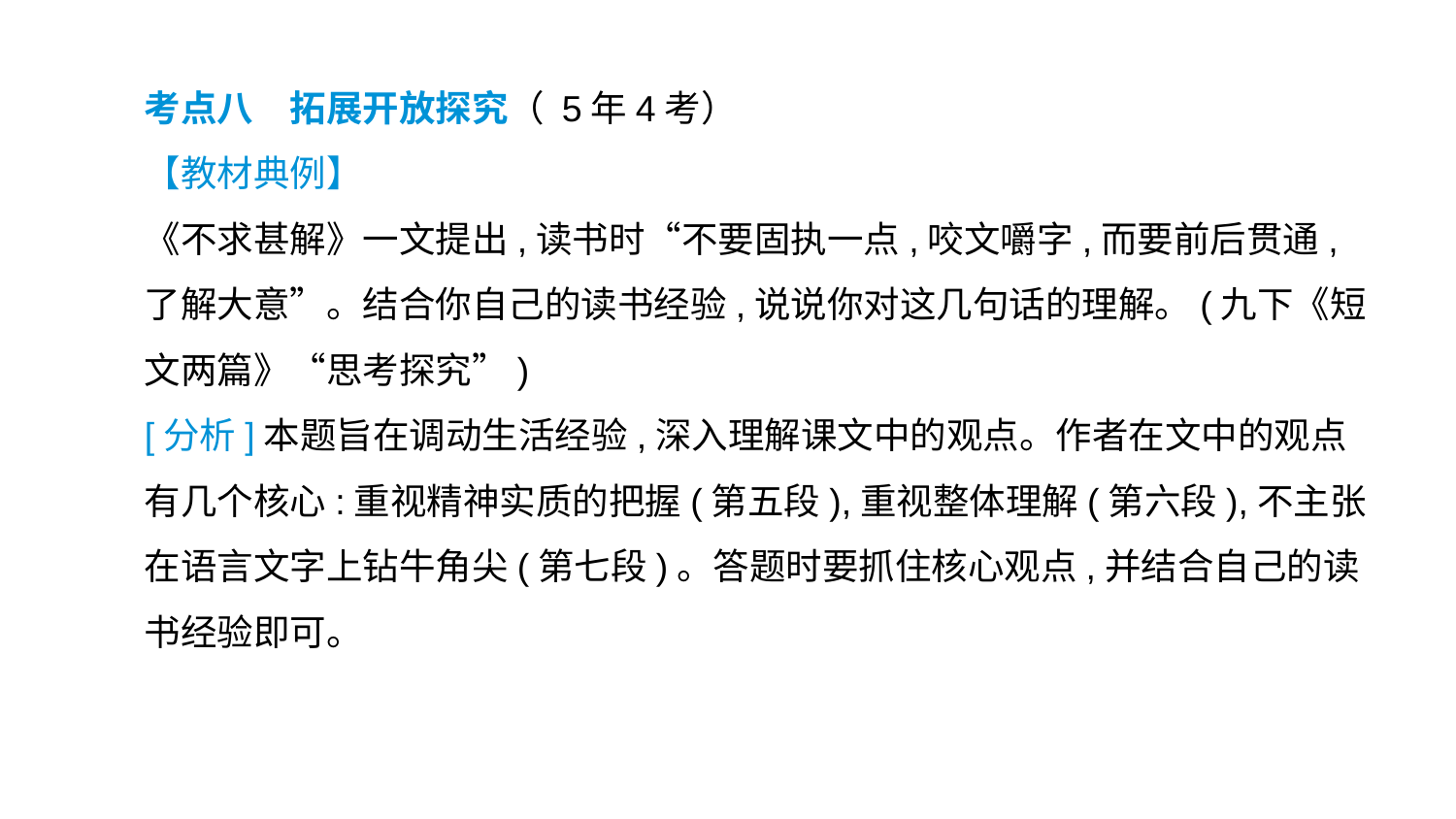

考点八　拓展开放探究（ 5年4考）
【教材典例】
《不求甚解》一文提出,读书时“不要固执一点,咬文嚼字,而要前后贯通,了解大意”。结合你自己的读书经验,说说你对这几句话的理解。(九下《短文两篇》“思考探究”)
[分析]本题旨在调动生活经验,深入理解课文中的观点。作者在文中的观点有几个核心:重视精神实质的把握(第五段),重视整体理解(第六段),不主张在语言文字上钻牛角尖(第七段)。答题时要抓住核心观点,并结合自己的读书经验即可。